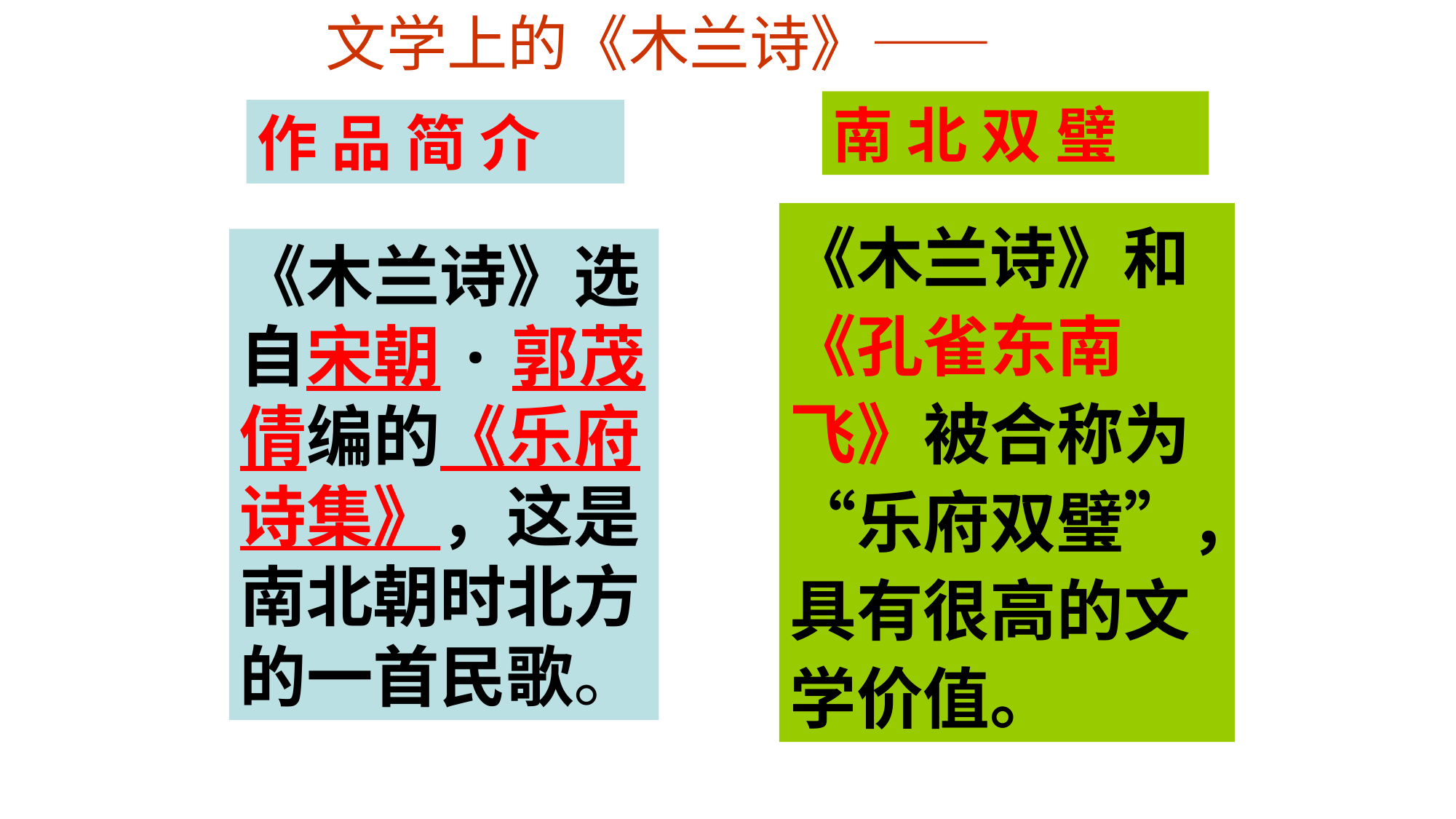

文学上的《木兰诗》——
南 北 双 璧
作 品 简 介
《木兰诗》和《孔雀东南飞》被合称为“乐府双璧”，具有很高的文学价值。
《木兰诗》选自宋朝·郭茂倩编的《乐府诗集》，这是南北朝时北方的一首民歌。